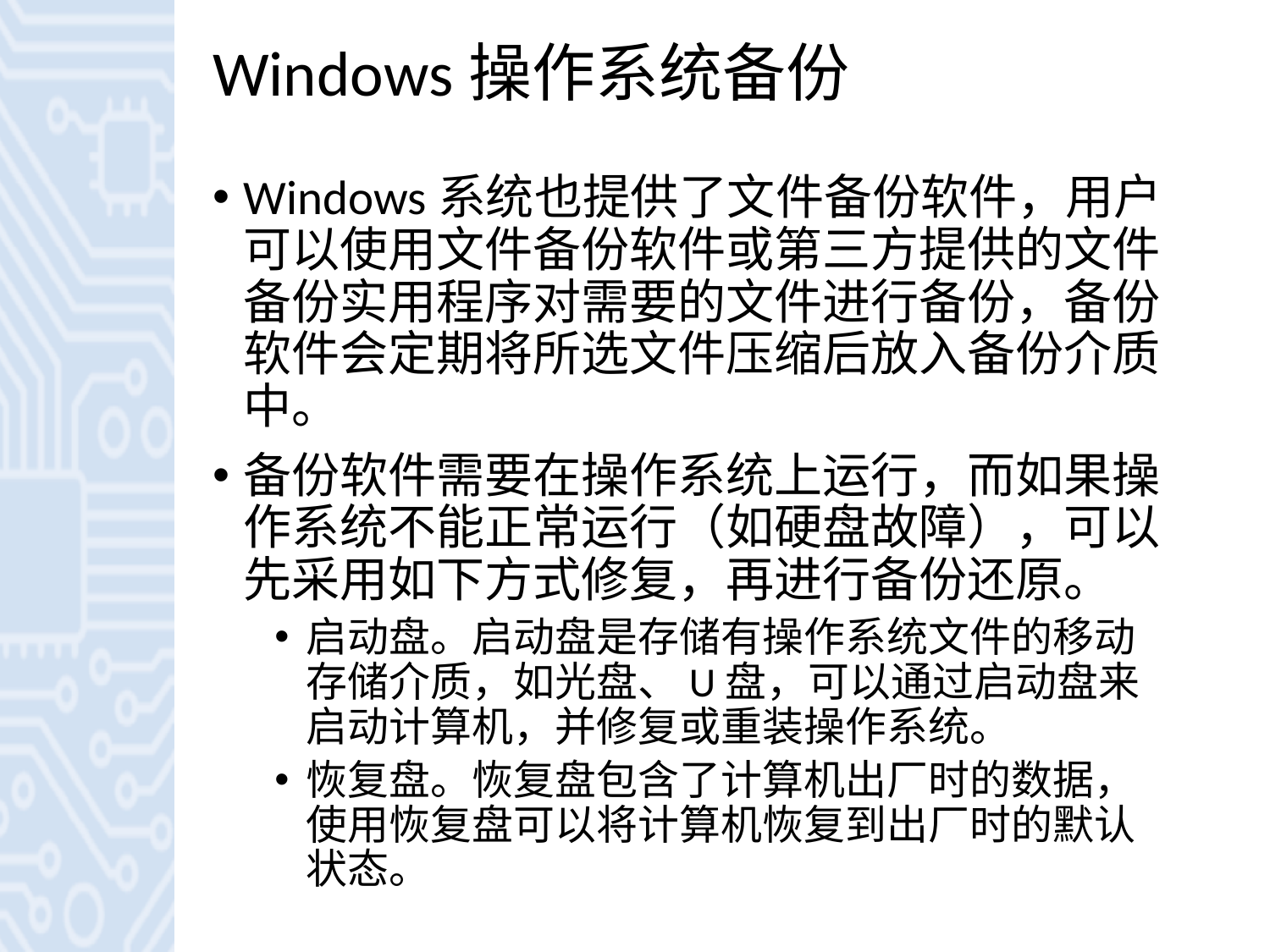

# Windows操作系统备份
Windows系统也提供了文件备份软件，用户可以使用文件备份软件或第三方提供的文件备份实用程序对需要的文件进行备份，备份软件会定期将所选文件压缩后放入备份介质中。
备份软件需要在操作系统上运行，而如果操作系统不能正常运行（如硬盘故障），可以先采用如下方式修复，再进行备份还原。
启动盘。启动盘是存储有操作系统文件的移动存储介质，如光盘、U盘，可以通过启动盘来启动计算机，并修复或重装操作系统。
恢复盘。恢复盘包含了计算机出厂时的数据，使用恢复盘可以将计算机恢复到出厂时的默认状态。